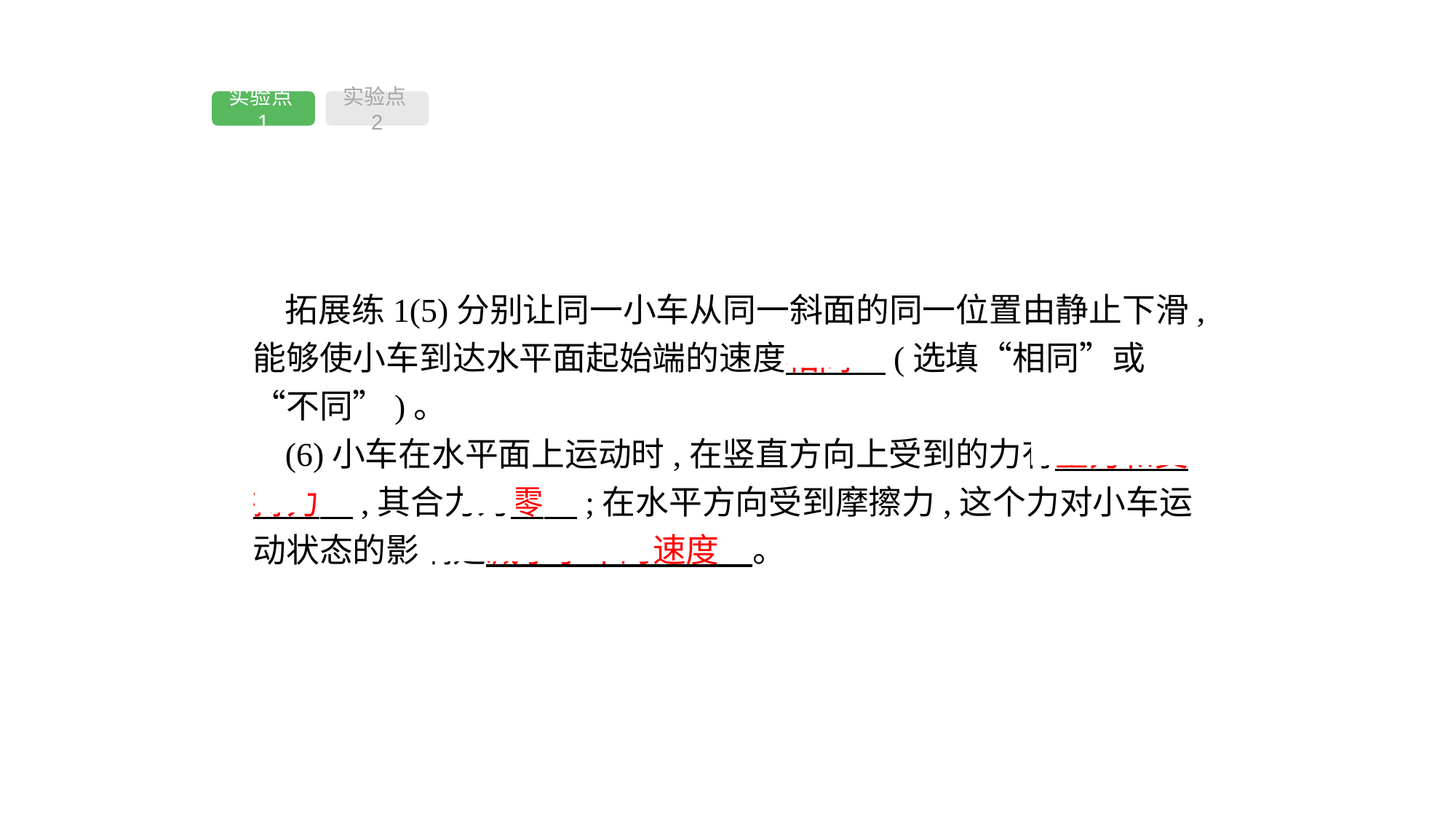

实验点1
实验点2
拓展练1(5)分别让同一小车从同一斜面的同一位置由静止下滑,能够使小车到达水平面起始端的速度相同　(选填“相同”或“不同”)。
(6)小车在水平面上运动时,在竖直方向上受到的力有重力和支持力　,其合力为零　;在水平方向受到摩擦力,这个力对小车运动状态的影响是减小小车的速度　。